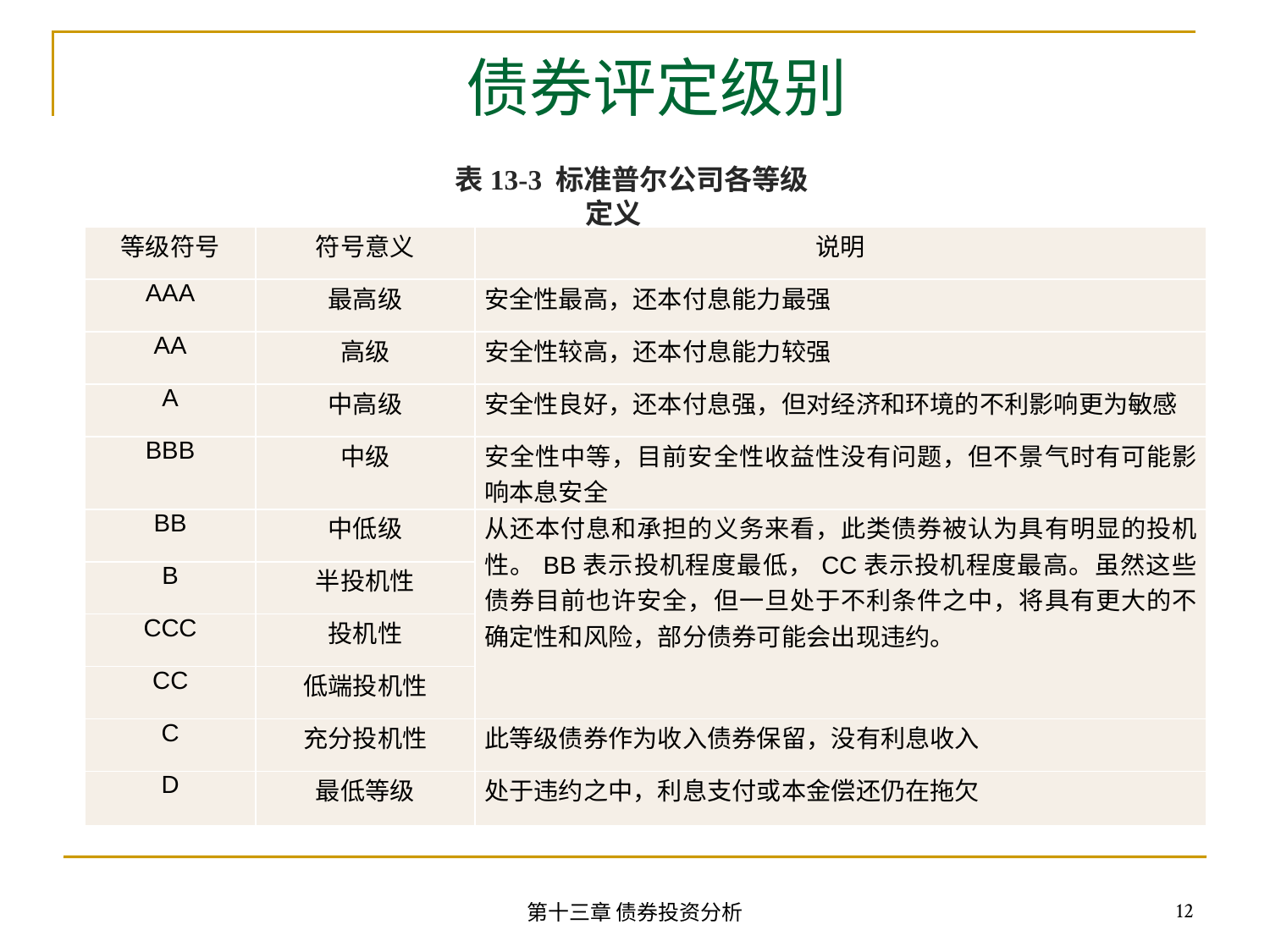

# 债券评定级别
表13-3 标准普尔公司各等级定义

| 等级符号 | 符号意义 | 说明 |
| --- | --- | --- |
| AAA | 最高级 | 安全性最高，还本付息能力最强 |
| AA | 高级 | 安全性较高，还本付息能力较强 |
| A | 中高级 | 安全性良好，还本付息强，但对经济和环境的不利影响更为敏感 |
| BBB | 中级 | 安全性中等，目前安全性收益性没有问题，但不景气时有可能影响本息安全 |
| BB | 中低级 | 从还本付息和承担的义务来看，此类债券被认为具有明显的投机性。BB表示投机程度最低，CC表示投机程度最高。虽然这些债券目前也许安全，但一旦处于不利条件之中，将具有更大的不确定性和风险，部分债券可能会出现违约。 |
| B | 半投机性 |  |
| CCC | 投机性 |  |
| CC | 低端投机性 |  |
| C | 充分投机性 | 此等级债券作为收入债券保留，没有利息收入 |
| D | 最低等级 | 处于违约之中，利息支付或本金偿还仍在拖欠 |
12
第十三章 债券投资分析